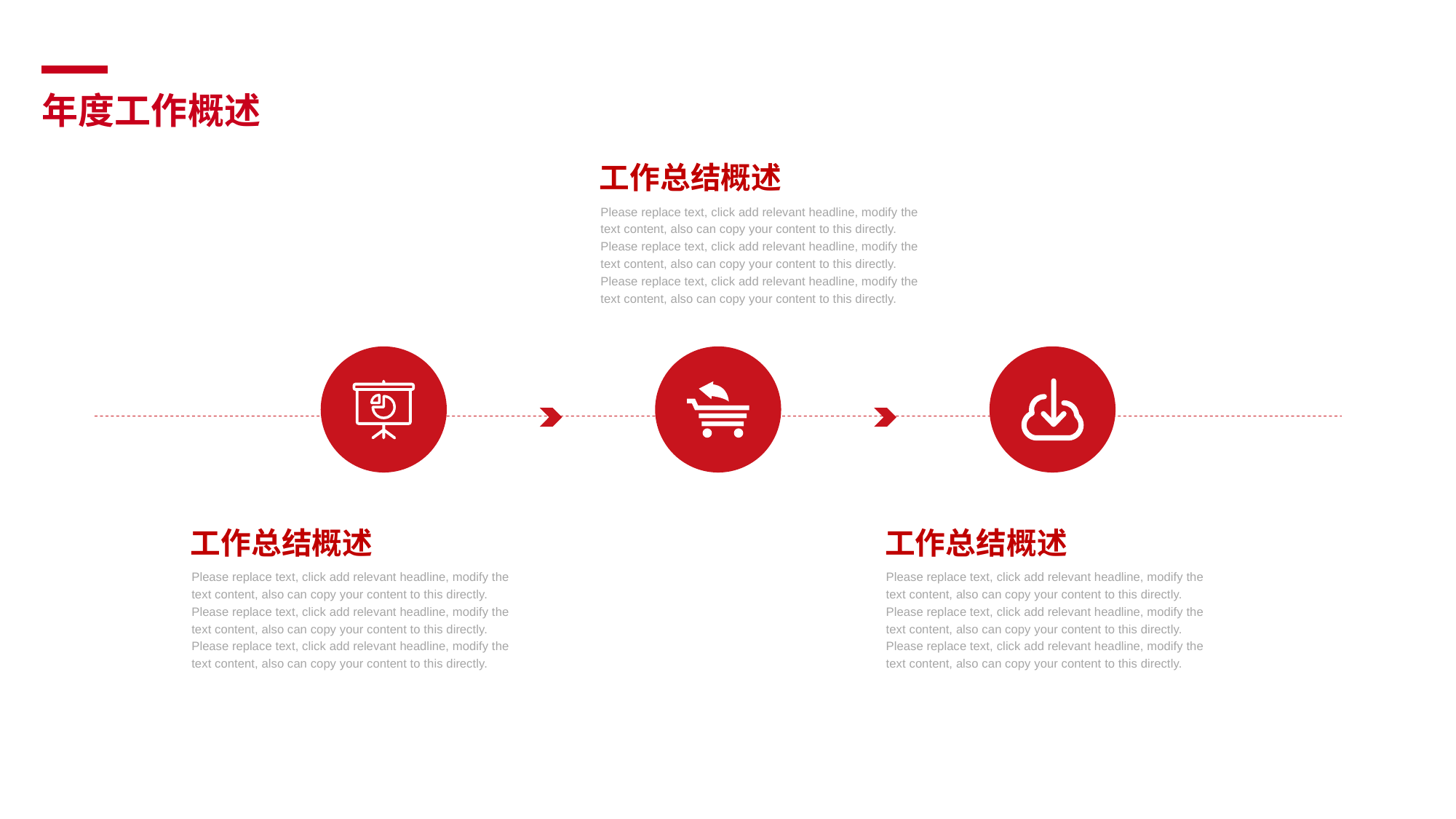

年度工作概述
工作总结概述
Please replace text, click add relevant headline, modify the text content, also can copy your content to this directly. Please replace text, click add relevant headline, modify the text content, also can copy your content to this directly. Please replace text, click add relevant headline, modify the text content, also can copy your content to this directly.

工作总结概述
工作总结概述
Please replace text, click add relevant headline, modify the text content, also can copy your content to this directly. Please replace text, click add relevant headline, modify the text content, also can copy your content to this directly. Please replace text, click add relevant headline, modify the text content, also can copy your content to this directly.

Please replace text, click add relevant headline, modify the text content, also can copy your content to this directly. Please replace text, click add relevant headline, modify the text content, also can copy your content to this directly. Please replace text, click add relevant headline, modify the text content, also can copy your content to this directly.